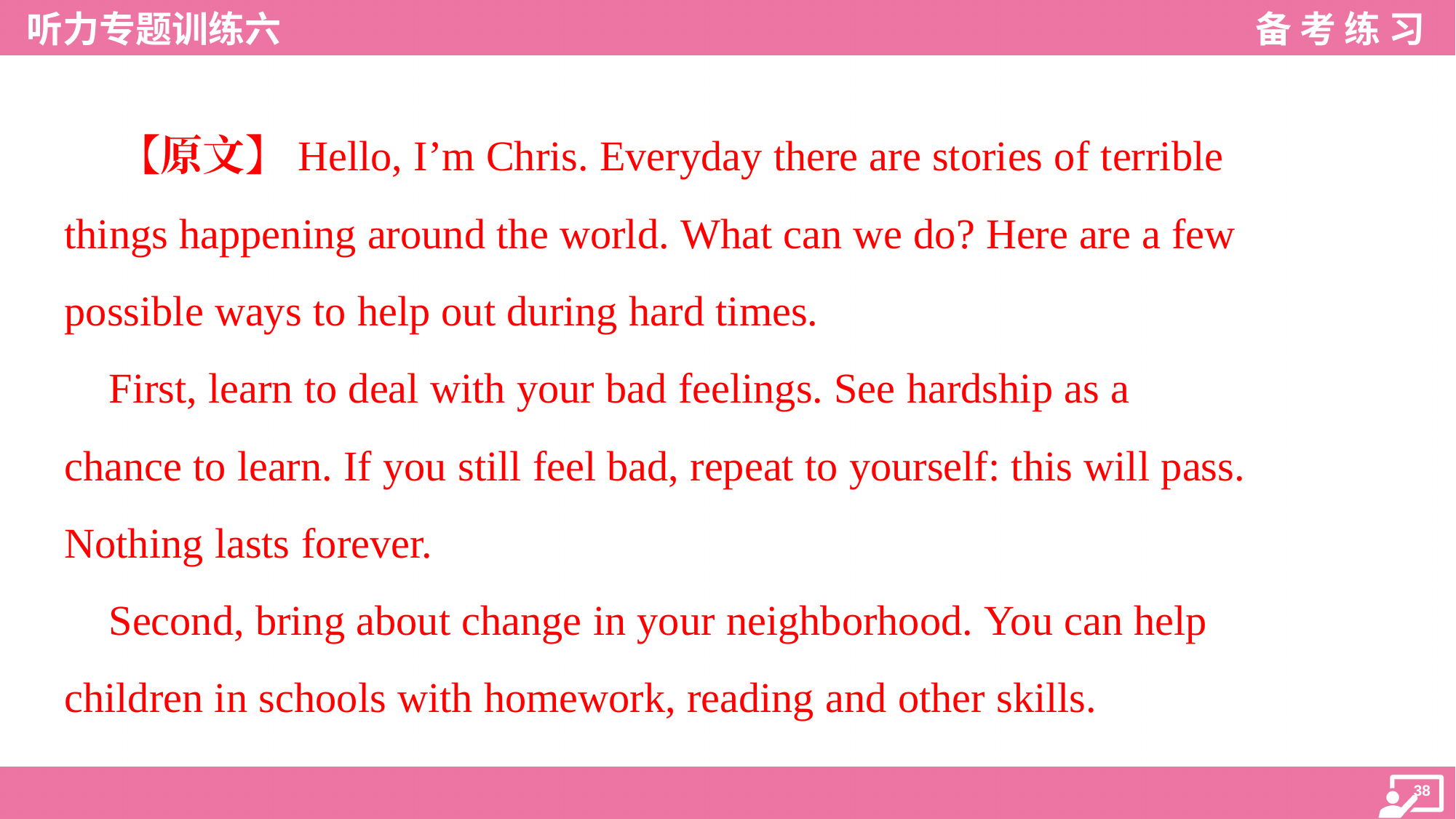

【原文】Hello, I’m Chris. Everyday there are stories of terrible
things happening around the world. What can we do? Here are a few
possible ways to help out during hard times.
    First, learn to deal with your bad feelings. See hardship as a
chance to learn. If you still feel bad, repeat to yourself: this will pass.
Nothing lasts forever.
    Second, bring about change in your neighborhood. You can help
children in schools with homework, reading and other skills.